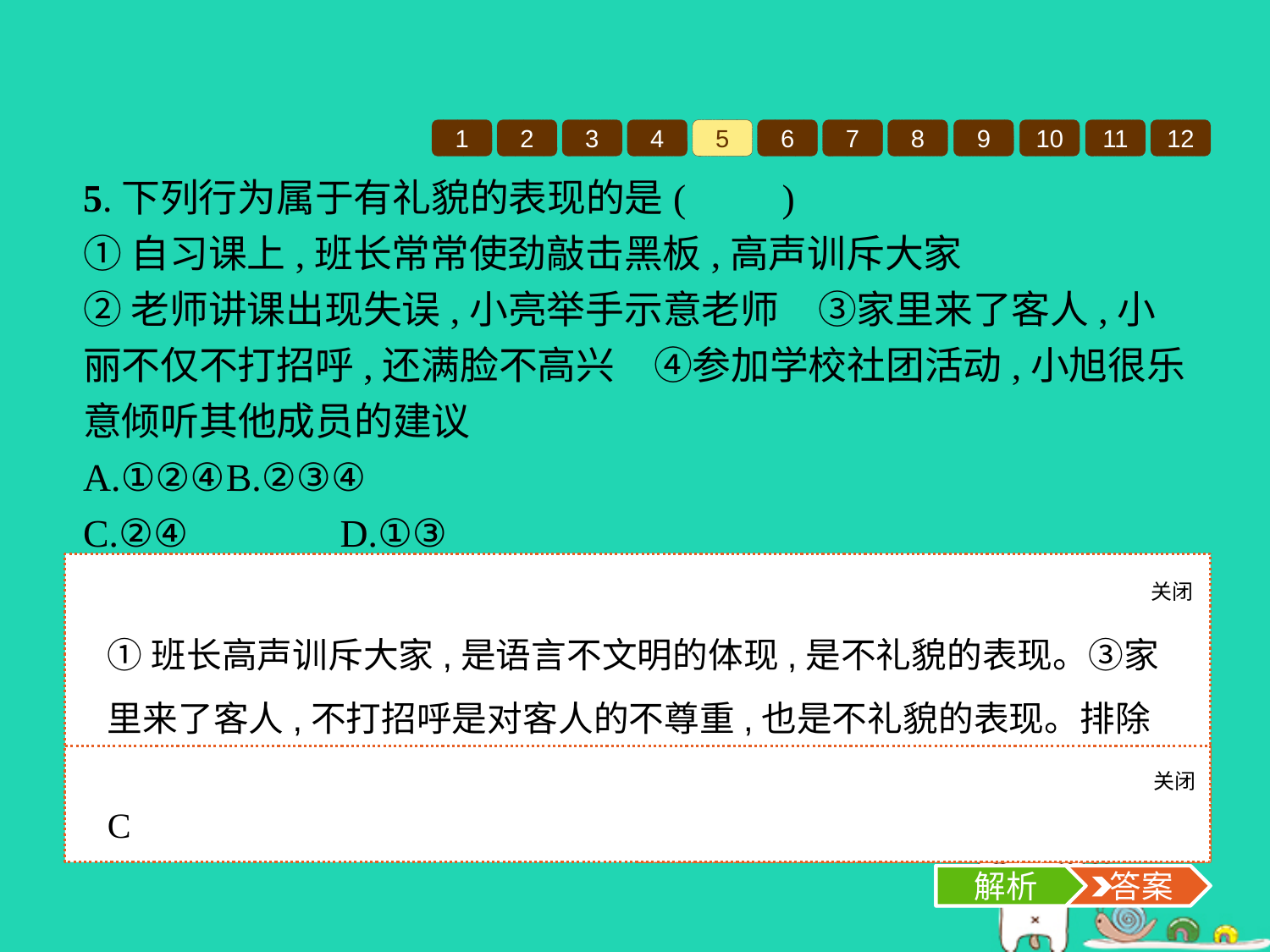

1
2
3
4
5
6
7
8
9
10
11
12
5.下列行为属于有礼貌的表现的是(　　)
①自习课上,班长常常使劲敲击黑板,高声训斥大家
②老师讲课出现失误,小亮举手示意老师　③家里来了客人,小丽不仅不打招呼,还满脸不高兴　④参加学校社团活动,小旭很乐意倾听其他成员的建议
A.①②④	B.②③④
C.②④		D.①③

关闭
解析

①班长高声训斥大家,是语言不文明的体现,是不礼貌的表现。③家里来了客人,不打招呼是对客人的不尊重,也是不礼貌的表现。排除①③。故选C项。

关闭
解析
  答案

C
解析
  答案